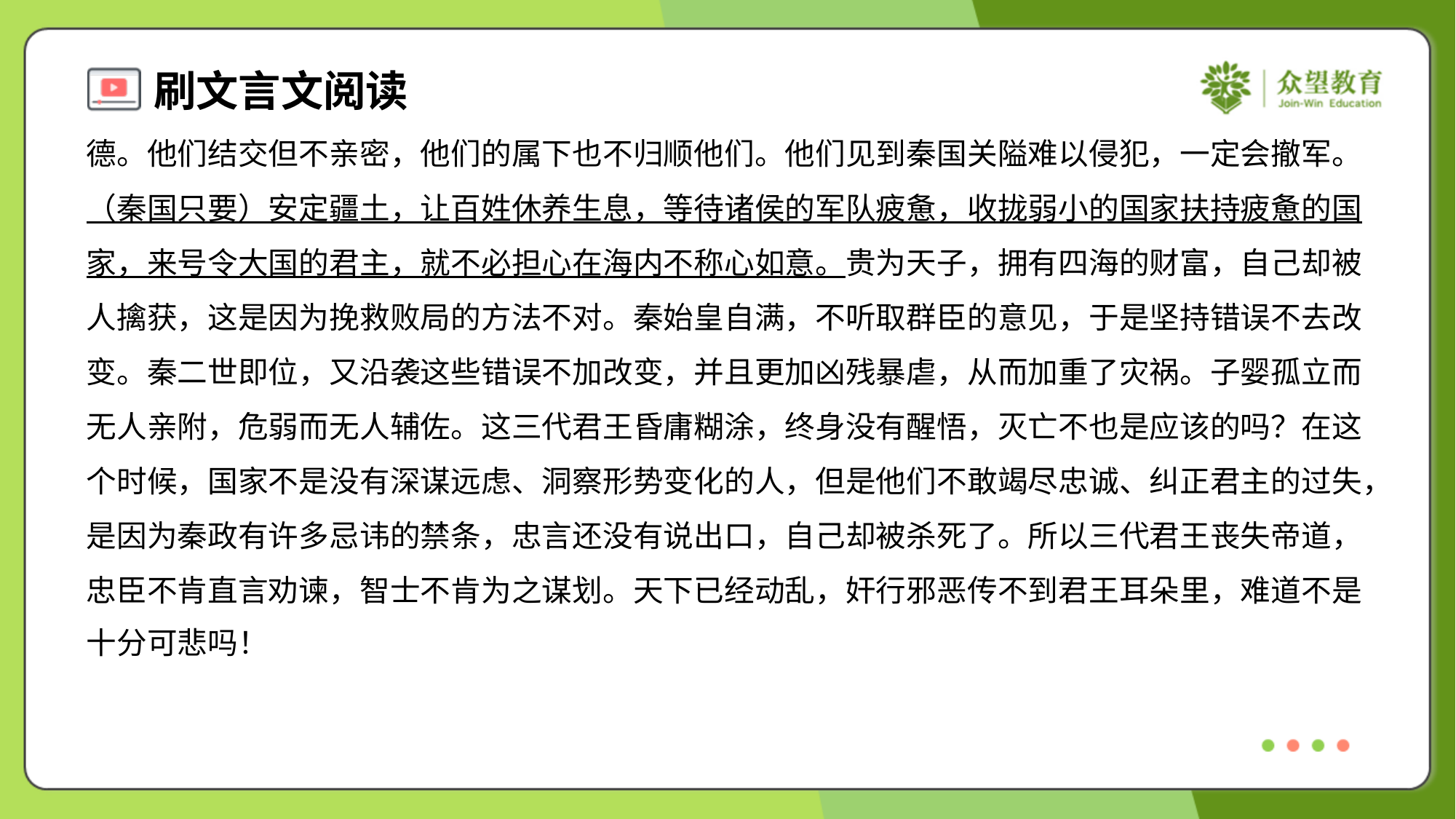

德。他们结交但不亲密，他们的属下也不归顺他们。他们见到秦国关隘难以侵犯，一定会撤军。
（秦国只要）安定疆土，让百姓休养生息，等待诸侯的军队疲惫，收拢弱小的国家扶持疲惫的国
家，来号令大国的君主，就不必担心在海内不称心如意。贵为天子，拥有四海的财富，自己却被
人擒获，这是因为挽救败局的方法不对。秦始皇自满，不听取群臣的意见，于是坚持错误不去改
变。秦二世即位，又沿袭这些错误不加改变，并且更加凶残暴虐，从而加重了灾祸。子婴孤立而
无人亲附，危弱而无人辅佐。这三代君王昏庸糊涂，终身没有醒悟，灭亡不也是应该的吗？在这
个时候，国家不是没有深谋远虑、洞察形势变化的人，但是他们不敢竭尽忠诚、纠正君主的过失，
是因为秦政有许多忌讳的禁条，忠言还没有说出口，自己却被杀死了。所以三代君王丧失帝道，
忠臣不肯直言劝谏，智士不肯为之谋划。天下已经动乱，奸行邪恶传不到君王耳朵里，难道不是
十分可悲吗！